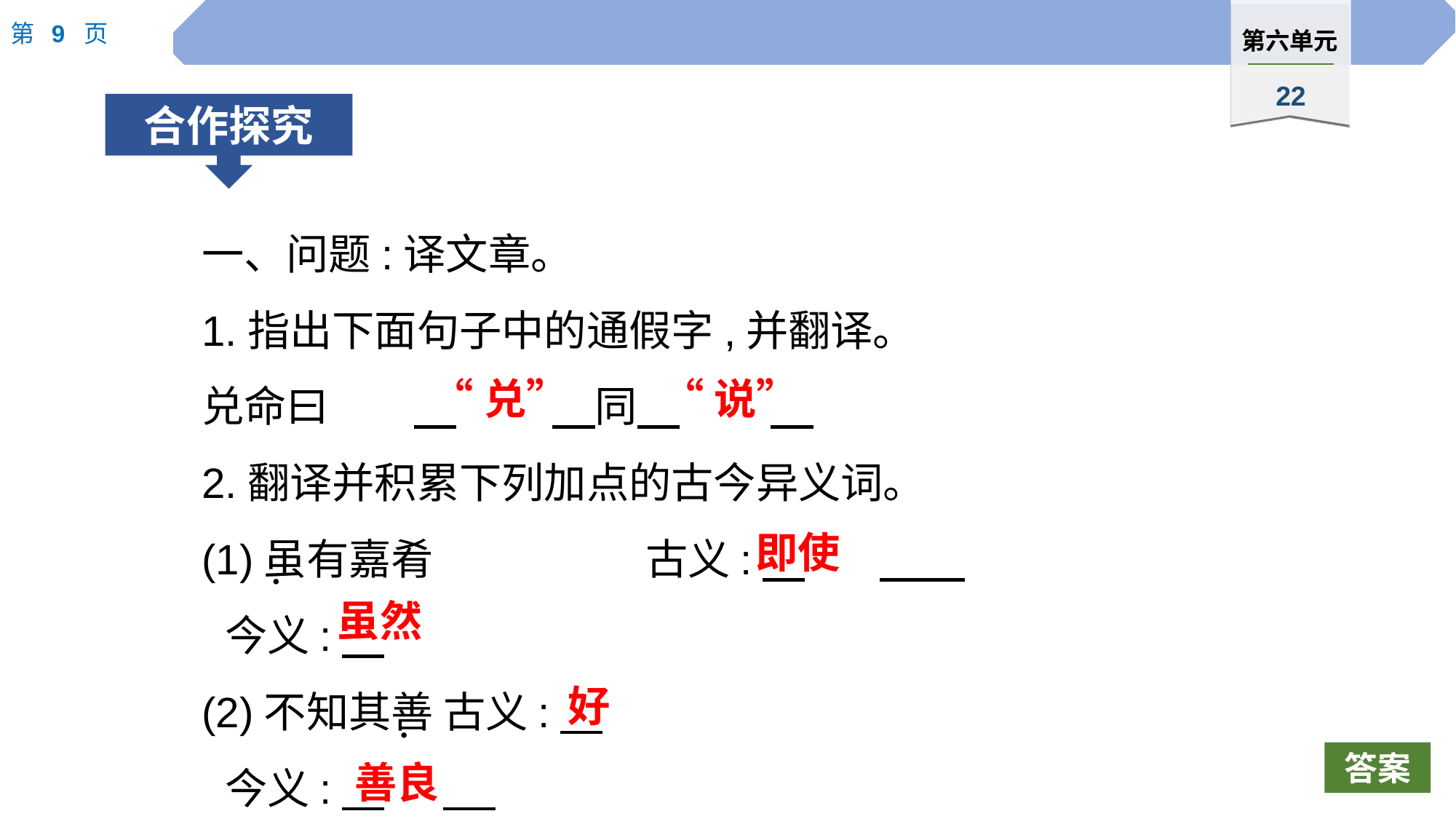

一、问题:译文章。
1.指出下面句子中的通假字,并翻译。
兑命曰　　　	　同
2.翻译并积累下列加点的古今异义词。
(1)虽有嘉肴　　　　　古义:
	今义:
(2)不知其善	古义:
	今义:

“兑”
“说”
即使
 ·
虽然
好
 ·
善良
答案